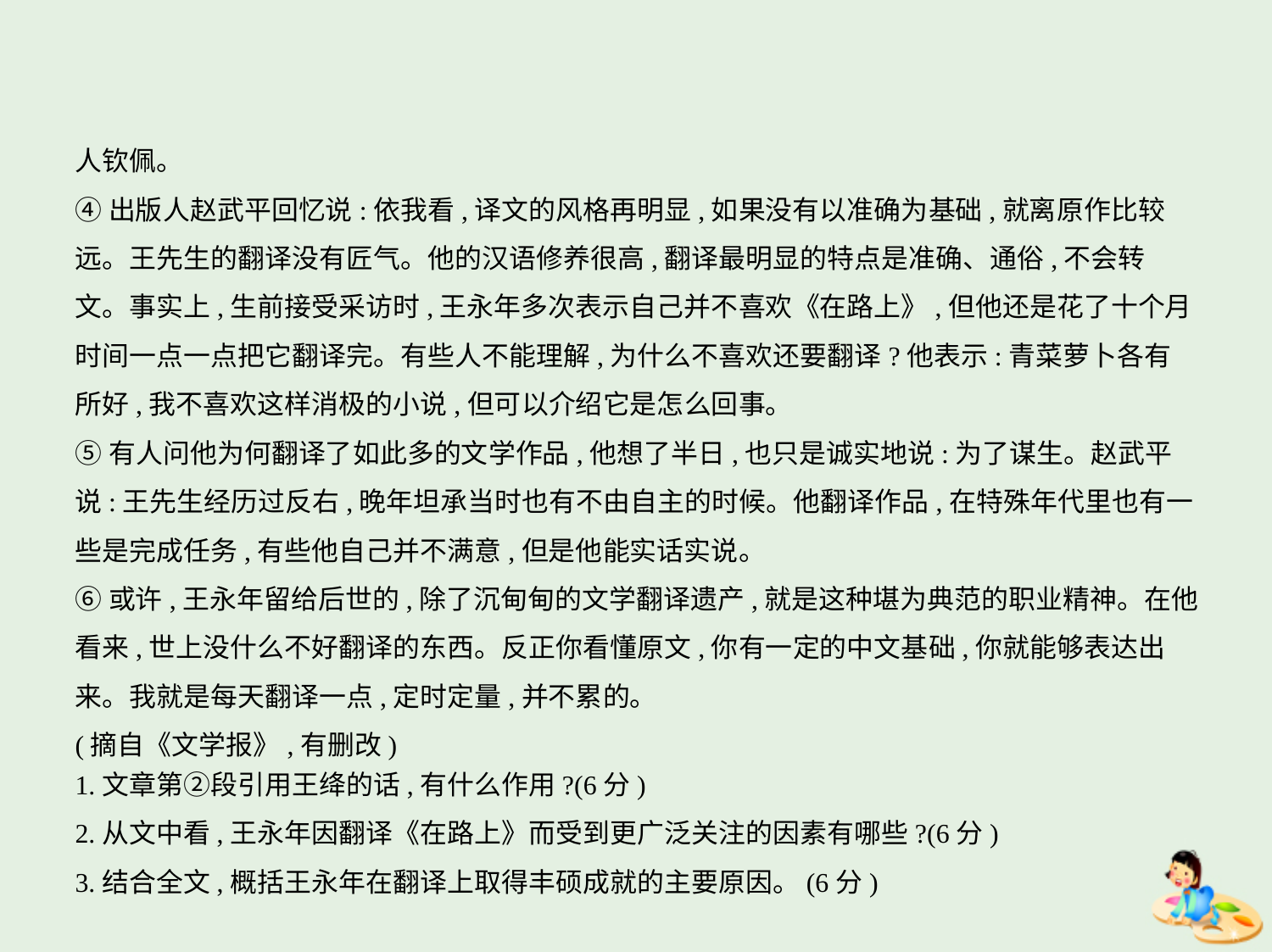

人钦佩。
④出版人赵武平回忆说:依我看,译文的风格再明显,如果没有以准确为基础,就离原作比较
远。王先生的翻译没有匠气。他的汉语修养很高,翻译最明显的特点是准确、通俗,不会转
文。事实上,生前接受采访时,王永年多次表示自己并不喜欢《在路上》,但他还是花了十个月
时间一点一点把它翻译完。有些人不能理解,为什么不喜欢还要翻译?他表示:青菜萝卜各有
所好,我不喜欢这样消极的小说,但可以介绍它是怎么回事。
⑤有人问他为何翻译了如此多的文学作品,他想了半日,也只是诚实地说:为了谋生。赵武平
说:王先生经历过反右,晚年坦承当时也有不由自主的时候。他翻译作品,在特殊年代里也有一
些是完成任务,有些他自己并不满意,但是他能实话实说。
⑥或许,王永年留给后世的,除了沉甸甸的文学翻译遗产,就是这种堪为典范的职业精神。在他
看来,世上没什么不好翻译的东西。反正你看懂原文,你有一定的中文基础,你就能够表达出
来。我就是每天翻译一点,定时定量,并不累的。
(摘自《文学报》,有删改)
1.文章第②段引用王绛的话,有什么作用?(6分)
2.从文中看,王永年因翻译《在路上》而受到更广泛关注的因素有哪些?(6分)
3.结合全文,概括王永年在翻译上取得丰硕成就的主要原因。(6分)